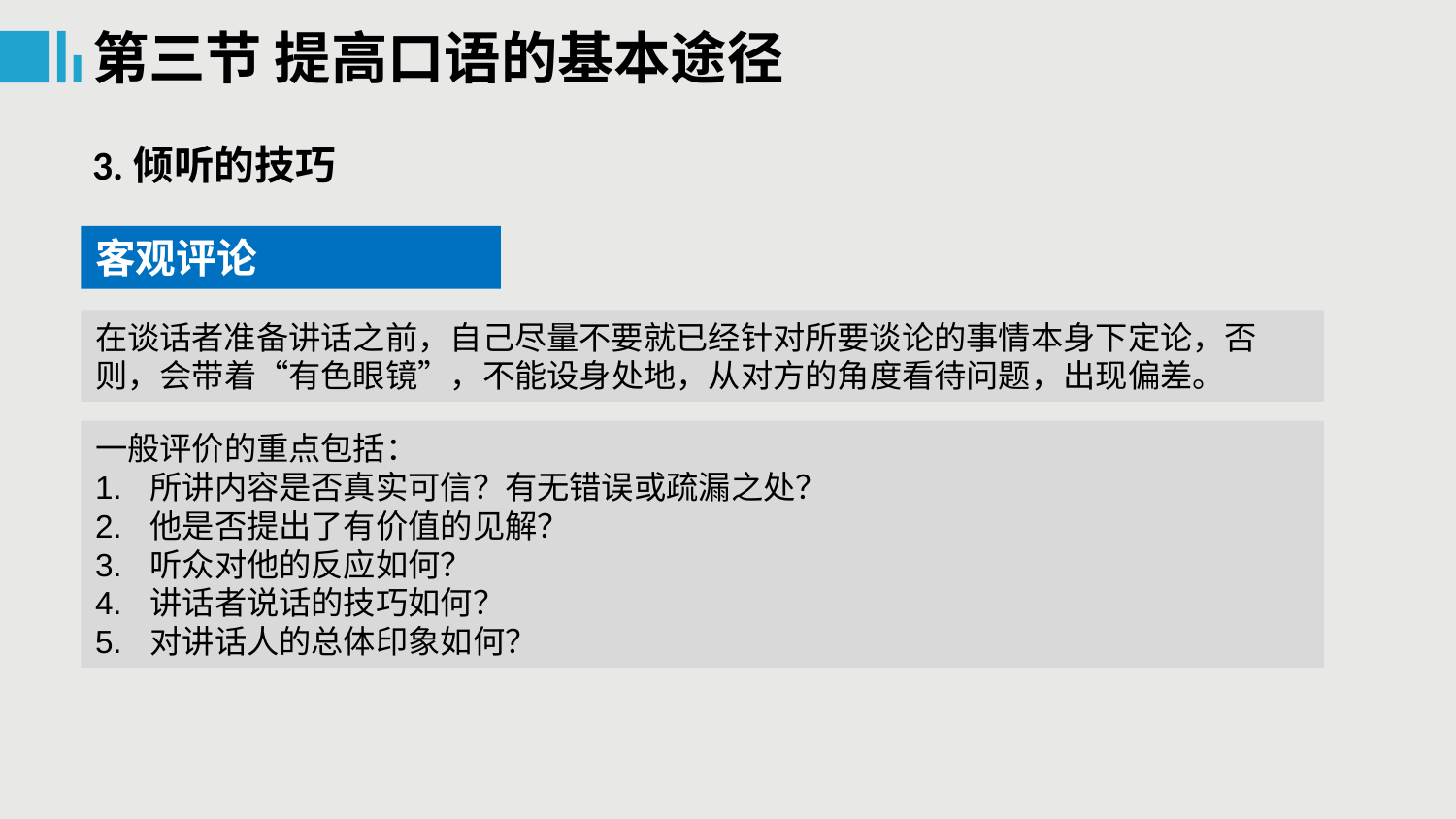

第三节 提高口语的基本途径

3.倾听的技巧
客观评论
在谈话者准备讲话之前，自己尽量不要就已经针对所要谈论的事情本身下定论，否则，会带着“有色眼镜”，不能设身处地，从对方的角度看待问题，出现偏差。
一般评价的重点包括：
所讲内容是否真实可信？有无错误或疏漏之处？
他是否提出了有价值的见解？
听众对他的反应如何？
讲话者说话的技巧如何？
对讲话人的总体印象如何？